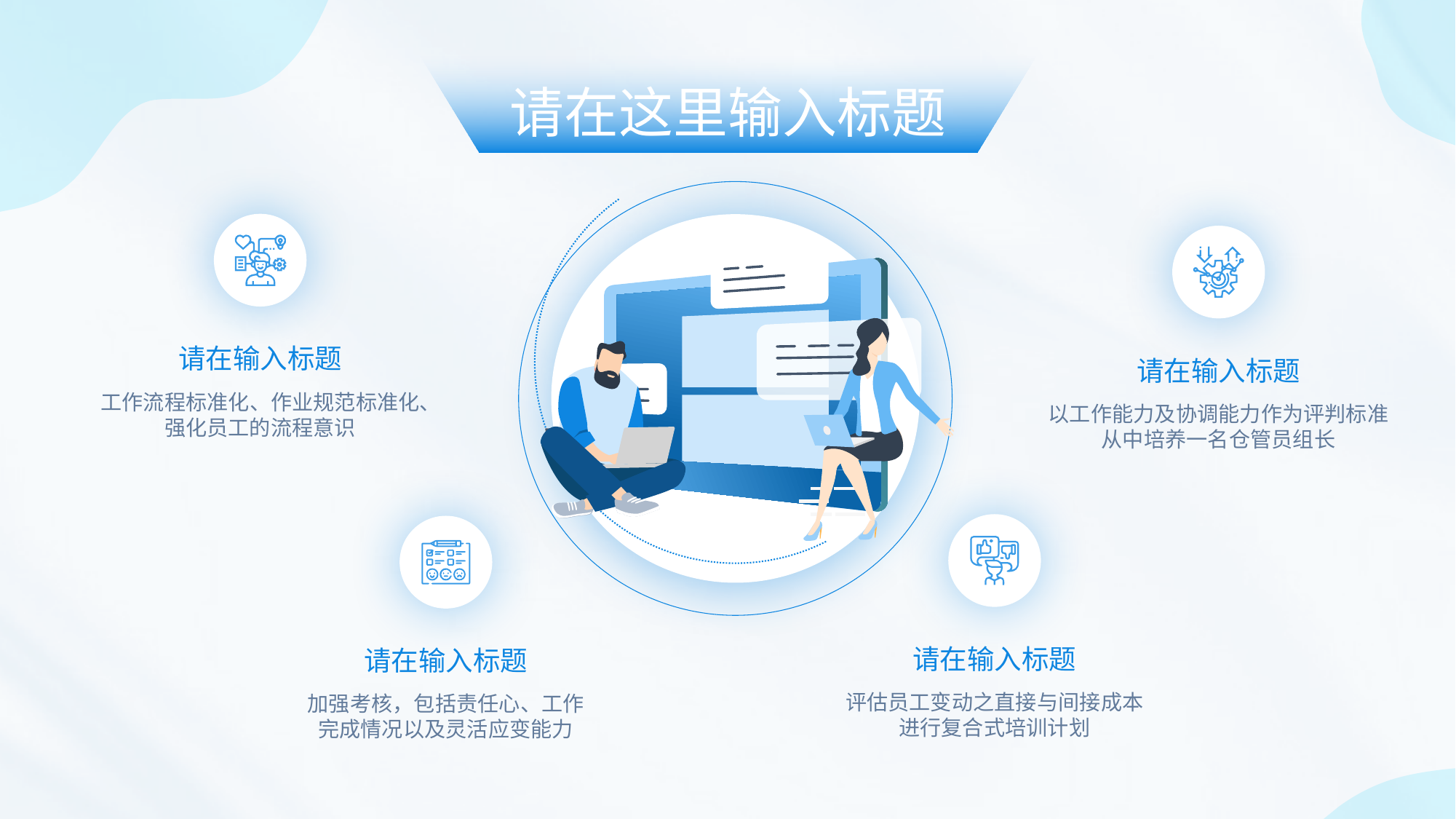

请在这里输入标题

请在输入标题
工作流程标准化、作业规范标准化、强化员工的流程意识

请在输入标题
以工作能力及协调能力作为评判标准
从中培养一名仓管员组长

下一阶段的
工作计划

请在输入标题
评估员工变动之直接与间接成本
进行复合式培训计划

请在输入标题
加强考核，包括责任心、工作完成情况以及灵活应变能力